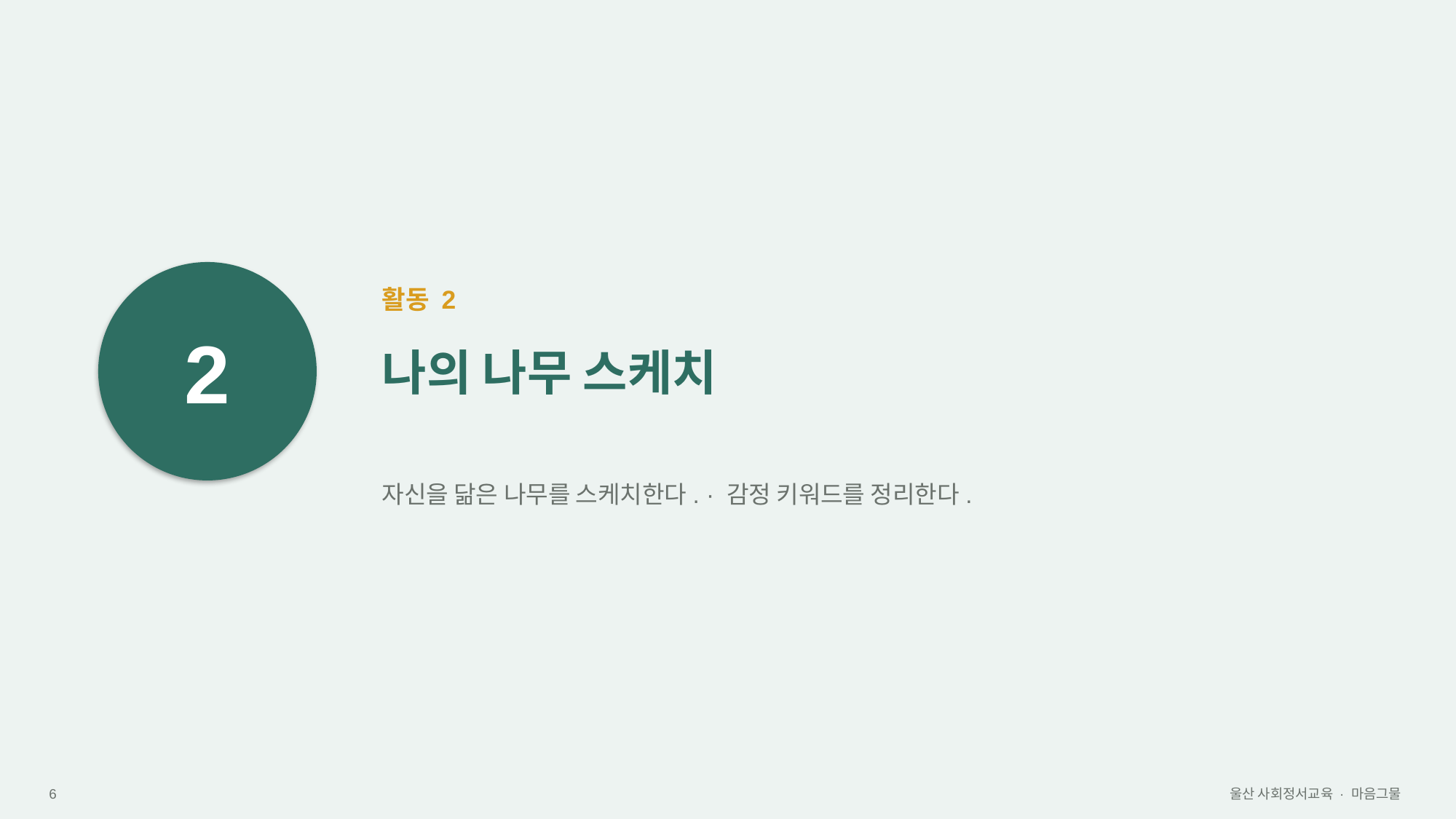

2
활동 2
나의 나무 스케치
자신을 닮은 나무를 스케치한다. · 감정 키워드를 정리한다.
6
울산 사회정서교육 · 마음그물